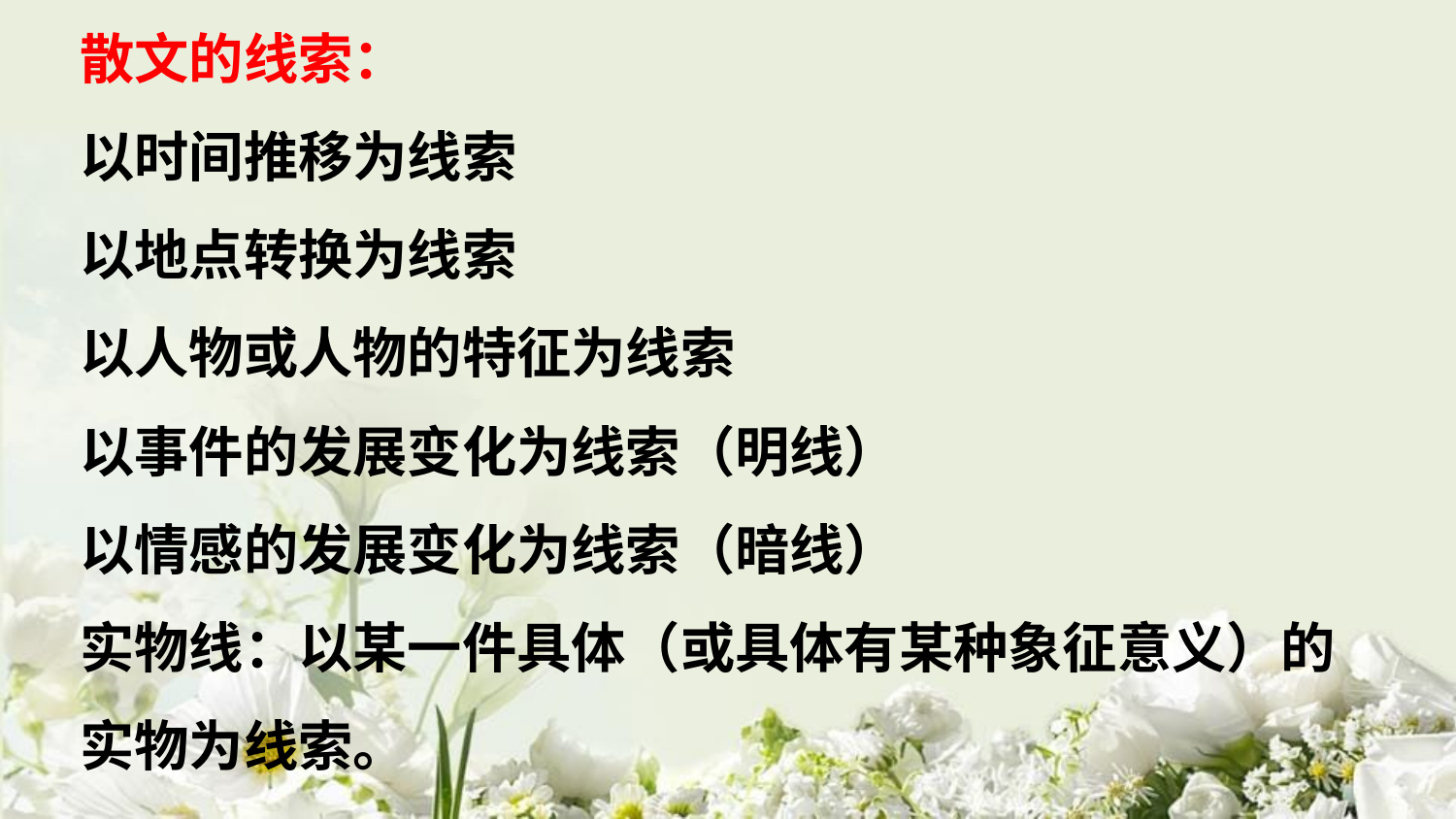

散文的线索：
以时间推移为线索
以地点转换为线索
以人物或人物的特征为线索
以事件的发展变化为线索（明线）
以情感的发展变化为线索（暗线）
实物线：以某一件具体（或具体有某种象征意义）的实物为线索。